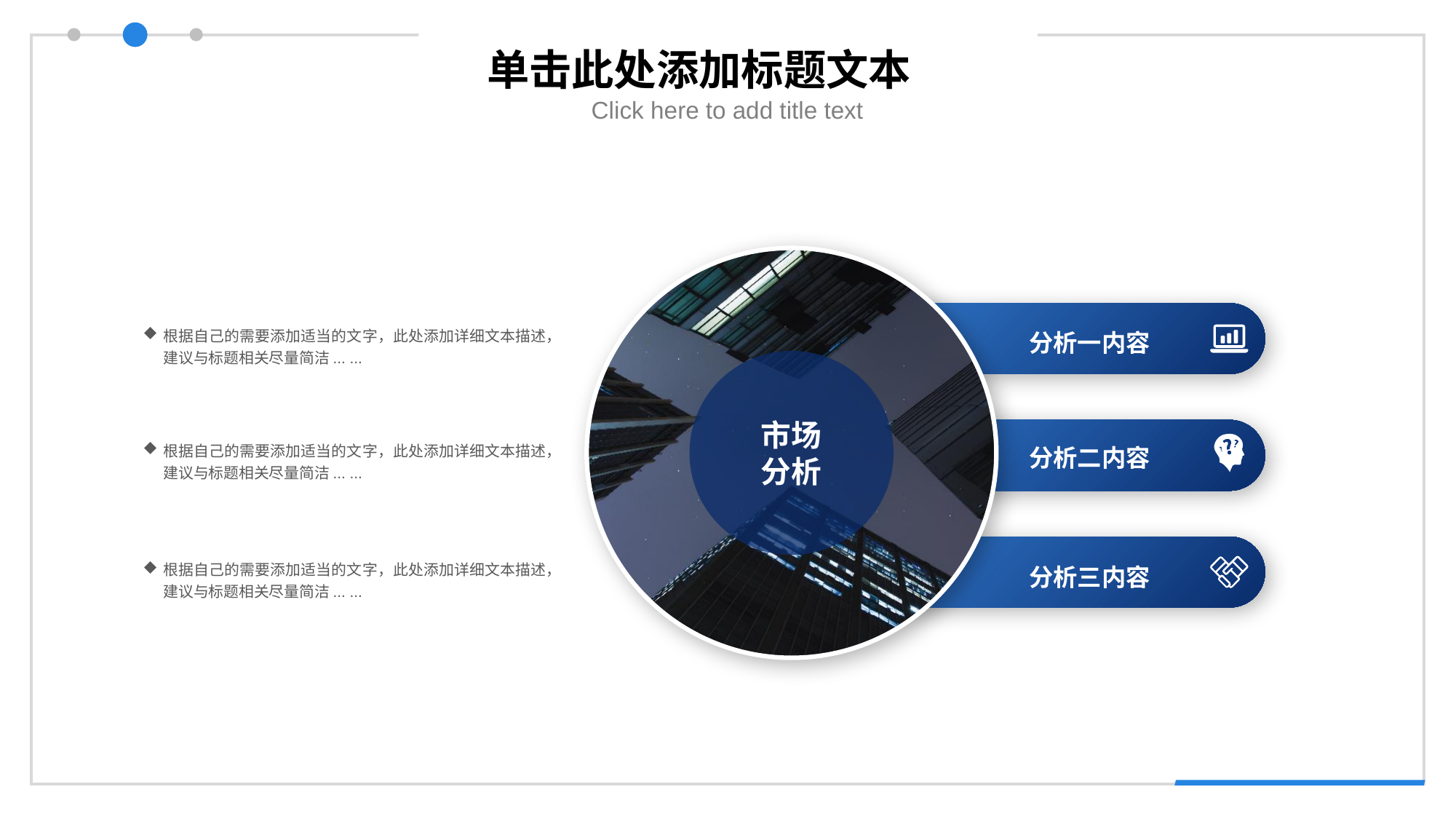

单击此处添加标题文本
Click here to add title text

分析一内容

根据自己的需要添加适当的文字，此处添加详细文本描述，建议与标题相关尽量简洁... ...

市场
分析

分析二内容

根据自己的需要添加适当的文字，此处添加详细文本描述，建议与标题相关尽量简洁... ...

分析三内容

根据自己的需要添加适当的文字，此处添加详细文本描述，建议与标题相关尽量简洁... ...